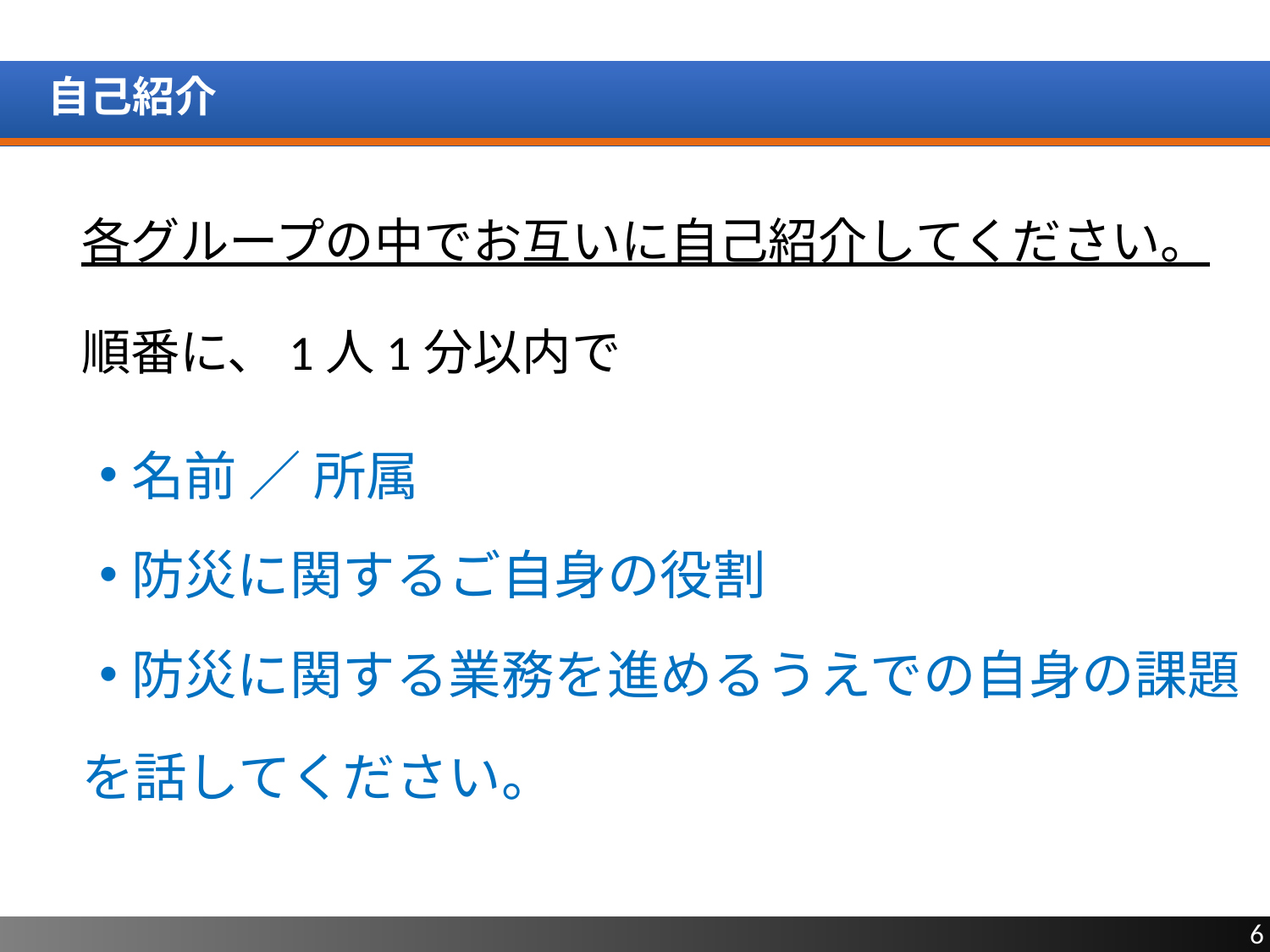

# 自己紹介
各グループの中でお互いに自己紹介してください。

順番に、1人1分以内で

名前 ／ 所属
防災に関するご自身の役割
防災に関する業務を進めるうえでの自身の課題
を話してください。
6